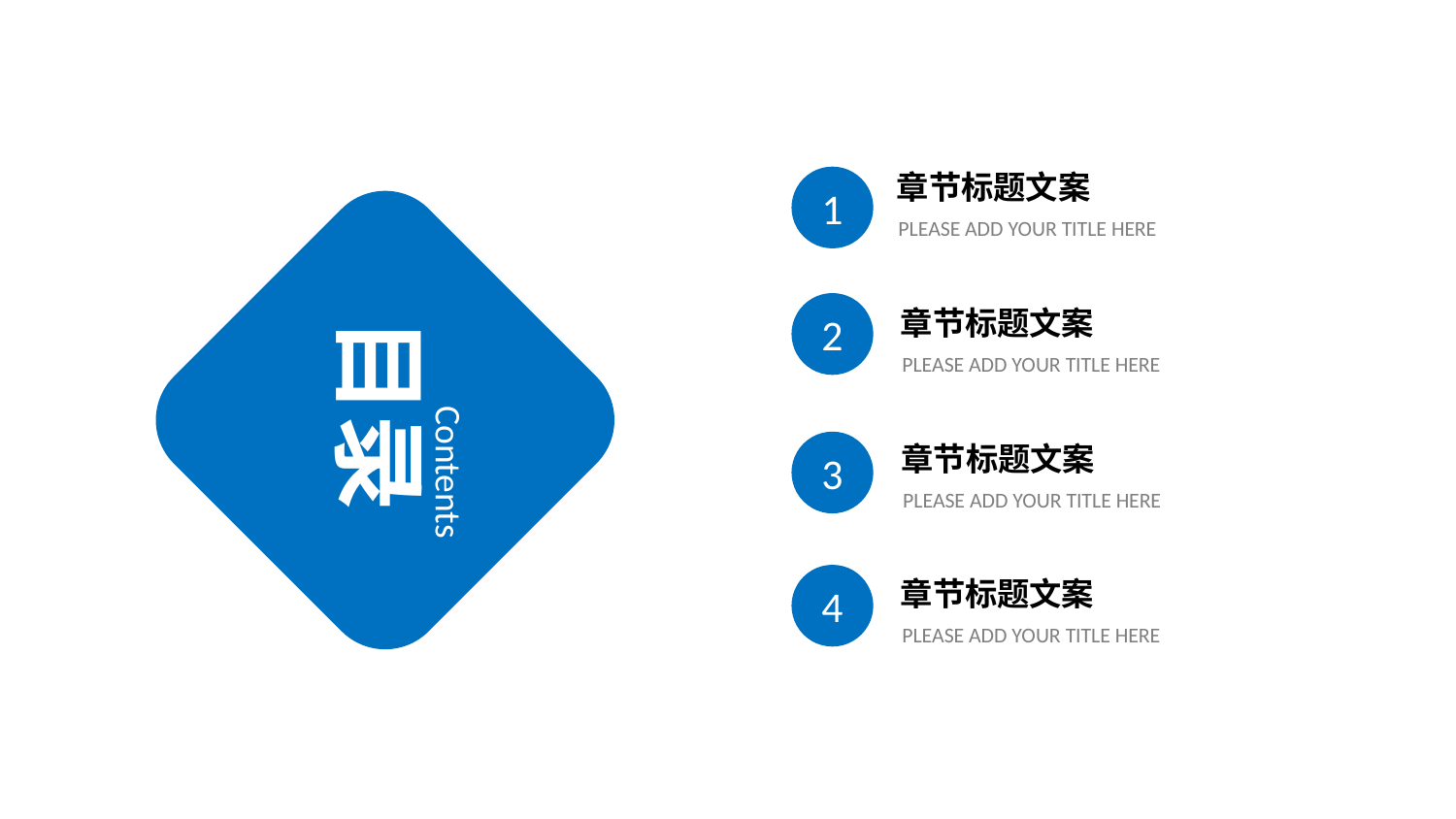

1
章节标题文案
PLEASE ADD YOUR TITLE HERE

2
目录
Contents
章节标题文案
PLEASE ADD YOUR TITLE HERE
3
章节标题文案
PLEASE ADD YOUR TITLE HERE
4
章节标题文案
PLEASE ADD YOUR TITLE HERE